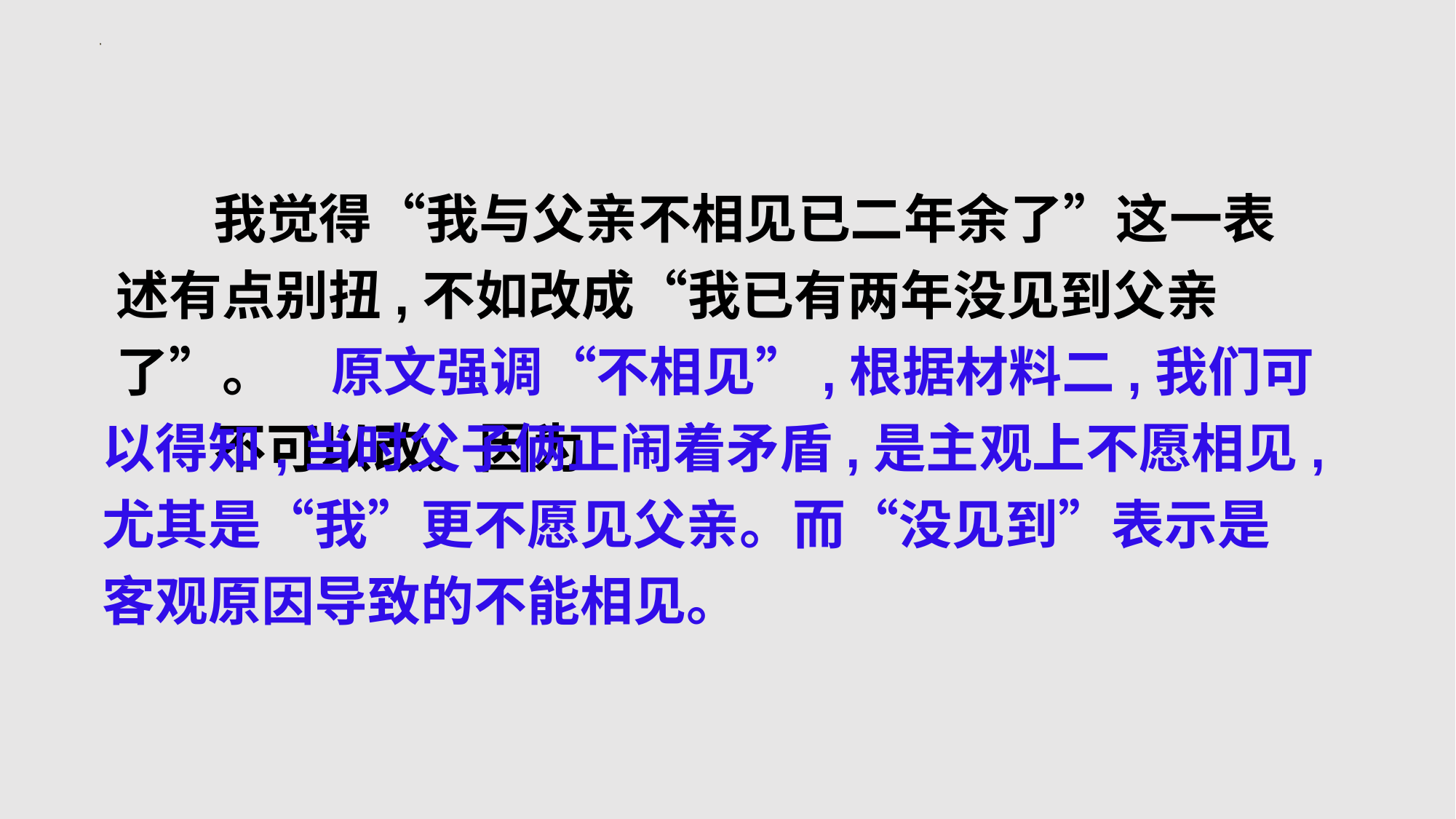

我觉得“我与父亲不相见已二年余了”这一表述有点别扭,不如改成“我已有两年没见到父亲了”。
       不可以改。因为
                  原文强调“不相见”,根据材料二,我们可以得知,当时父子俩正闹着矛盾,是主观上不愿相见,尤其是“我”更不愿见父亲。而“没见到”表示是客观原因导致的不能相见。